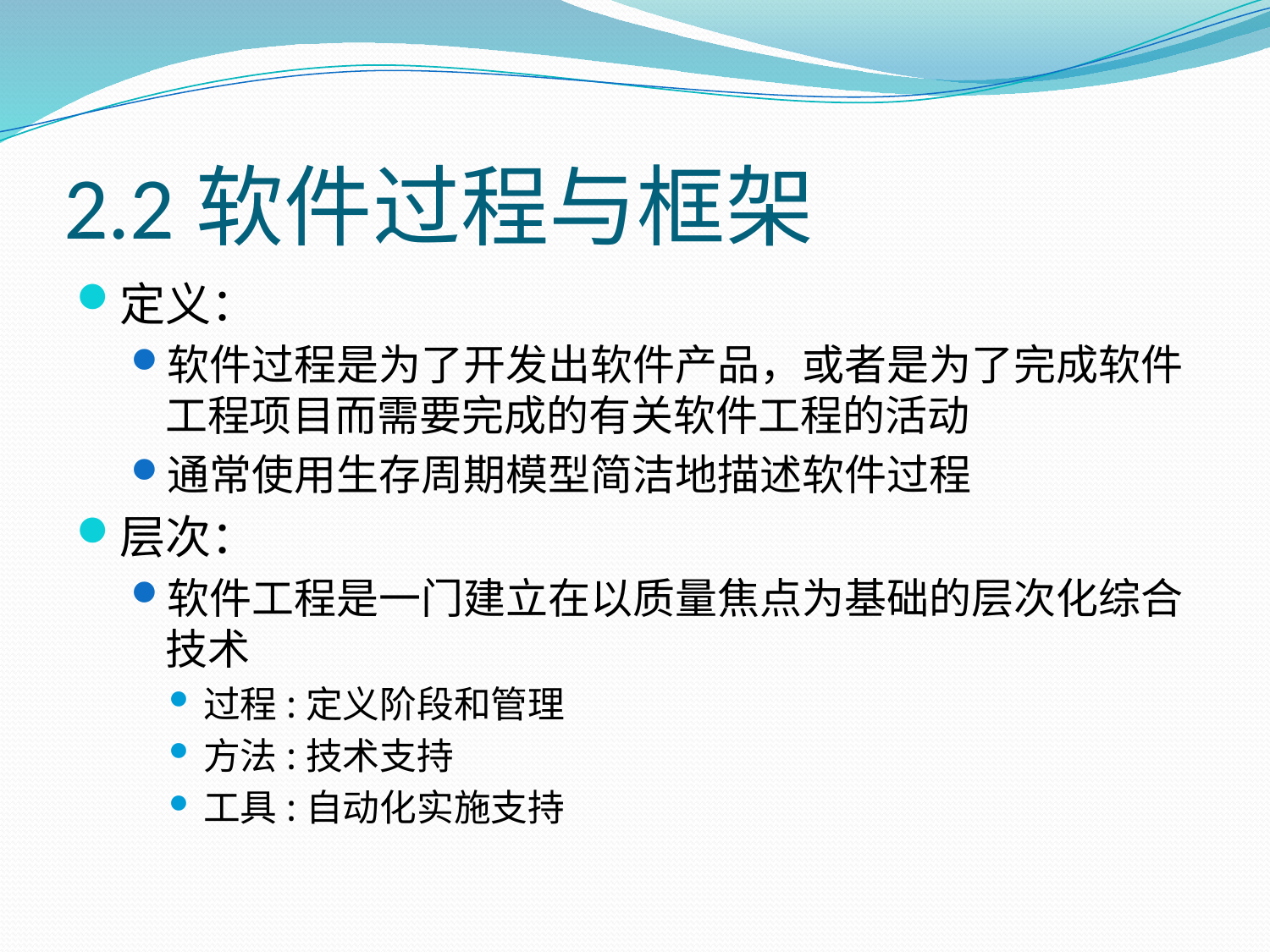

# 2.2软件过程与框架
定义：
软件过程是为了开发出软件产品，或者是为了完成软件工程项目而需要完成的有关软件工程的活动
通常使用生存周期模型简洁地描述软件过程
层次：
软件工程是一门建立在以质量焦点为基础的层次化综合技术
过程:定义阶段和管理
方法:技术支持
工具:自动化实施支持